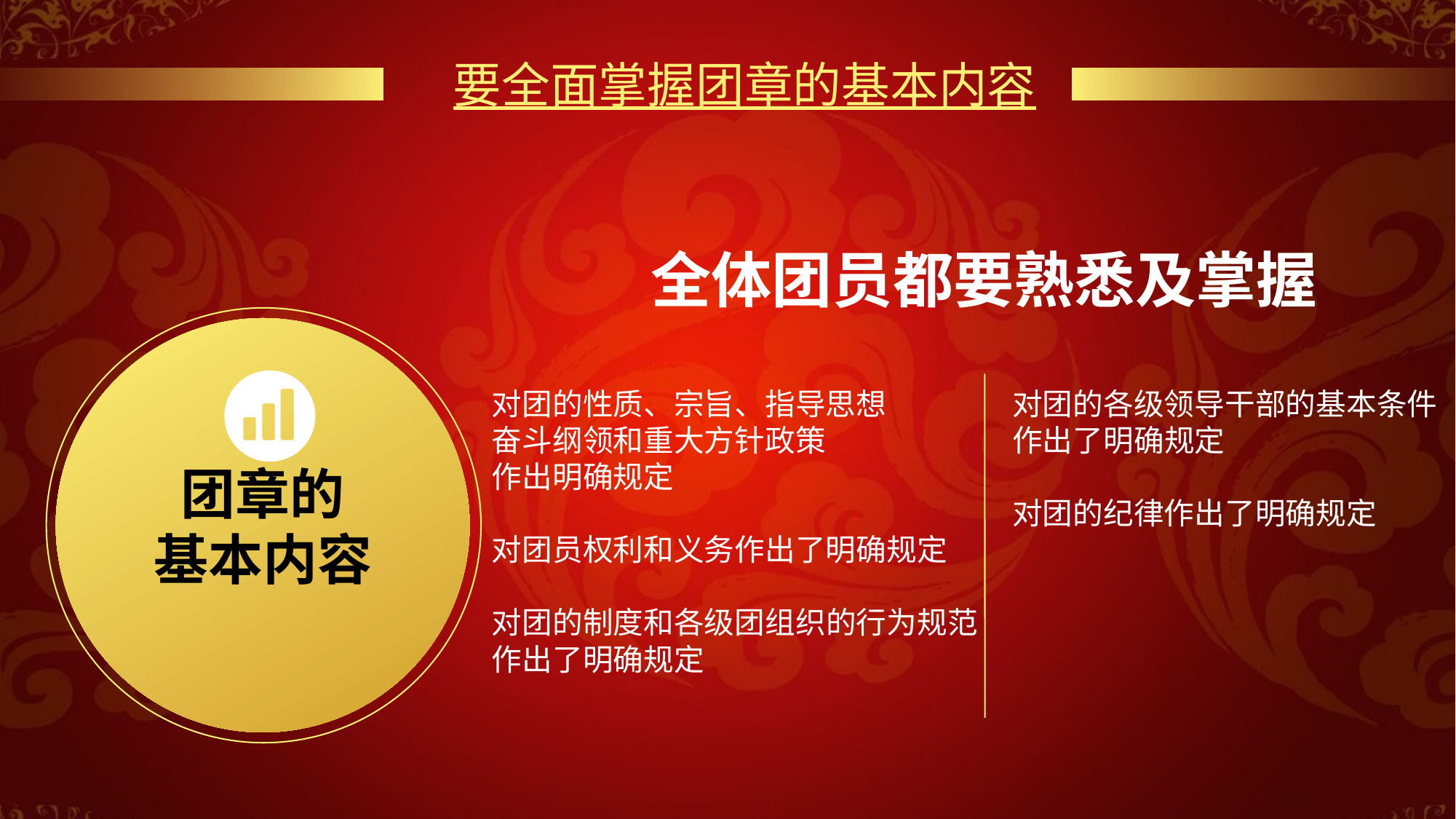

要全面掌握团章的基本内容
全体团员都要熟悉及掌握

团章的
基本内容

对团的性质、宗旨、指导思想
奋斗纲领和重大方针政策
作出明确规定

对团员权利和义务作出了明确规定

对团的制度和各级团组织的行为规范
作出了明确规定

对团的各级领导干部的基本条件
作出了明确规定

对团的纪律作出了明确规定